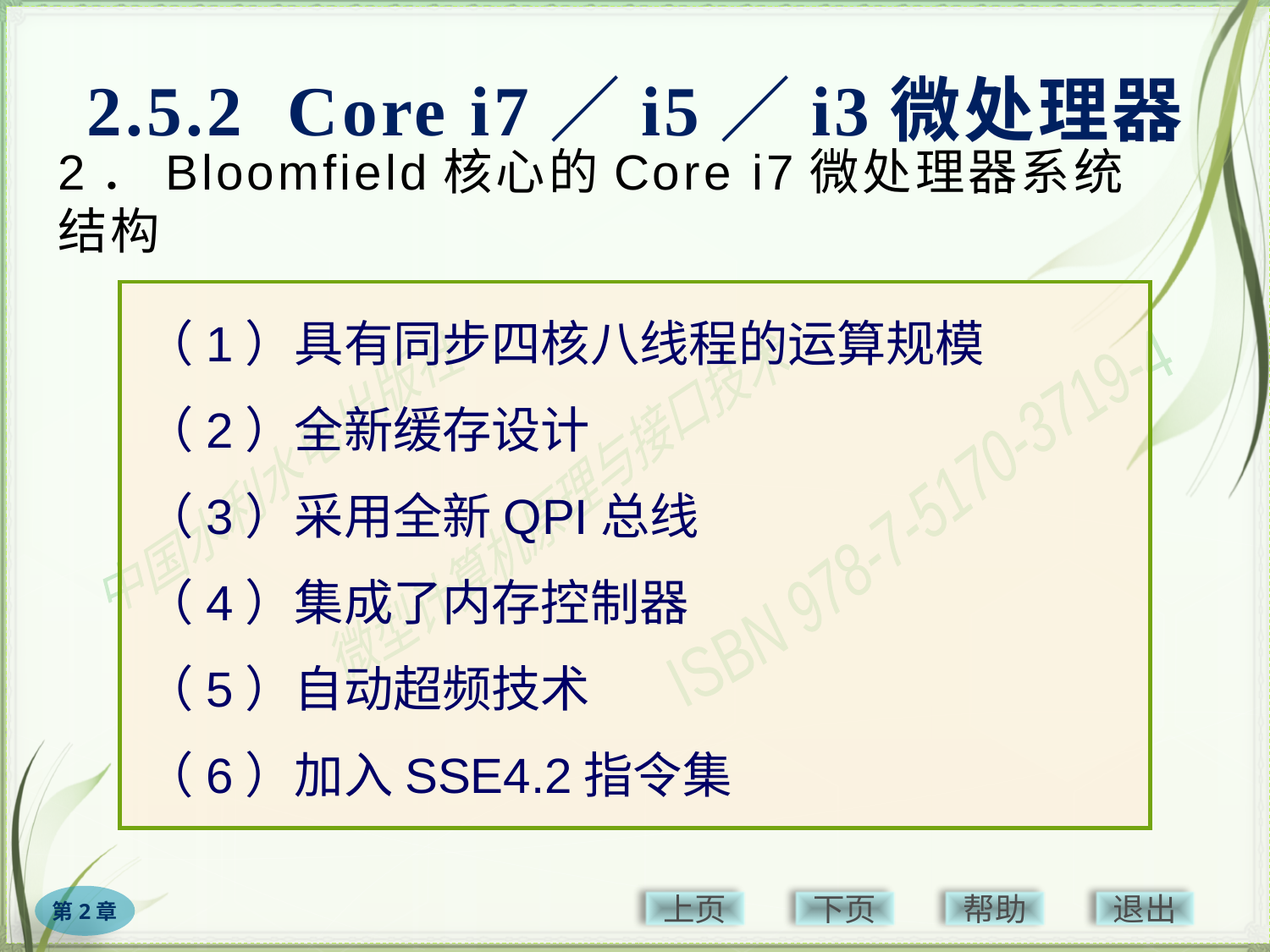

2.5.2  Core i7／i5／i3微处理器
# 2．Bloomfield核心的Core i7微处理器系统结构
（1）具有同步四核八线程的运算规模
（2）全新缓存设计
（3）采用全新QPI总线
（4）集成了内存控制器
（5）自动超频技术
（6）加入SSE4.2指令集